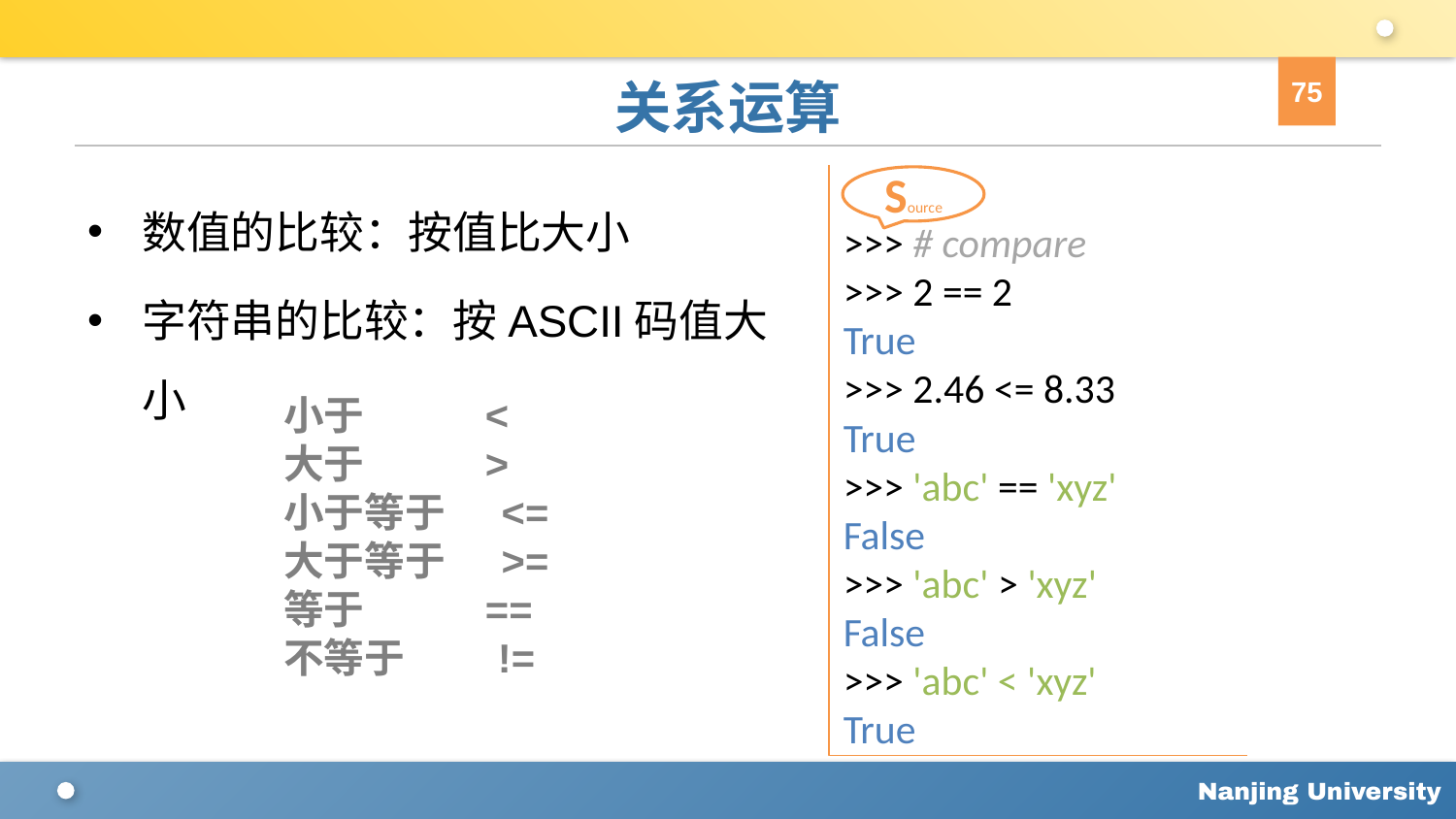

75
# 关系运算

>>> # compare
>>> 2 == 2
True
>>> 2.46 <= 8.33
True
>>> 'abc' == 'xyz'
False
>>> 'abc' > 'xyz'
False
>>> 'abc' < 'xyz'
True
Source
数值的比较：按值比大小
字符串的比较：按ASCII码值大小
小于            <
大于            >
小于等于     <=
大于等于     >=
等于            ==
不等于         !=